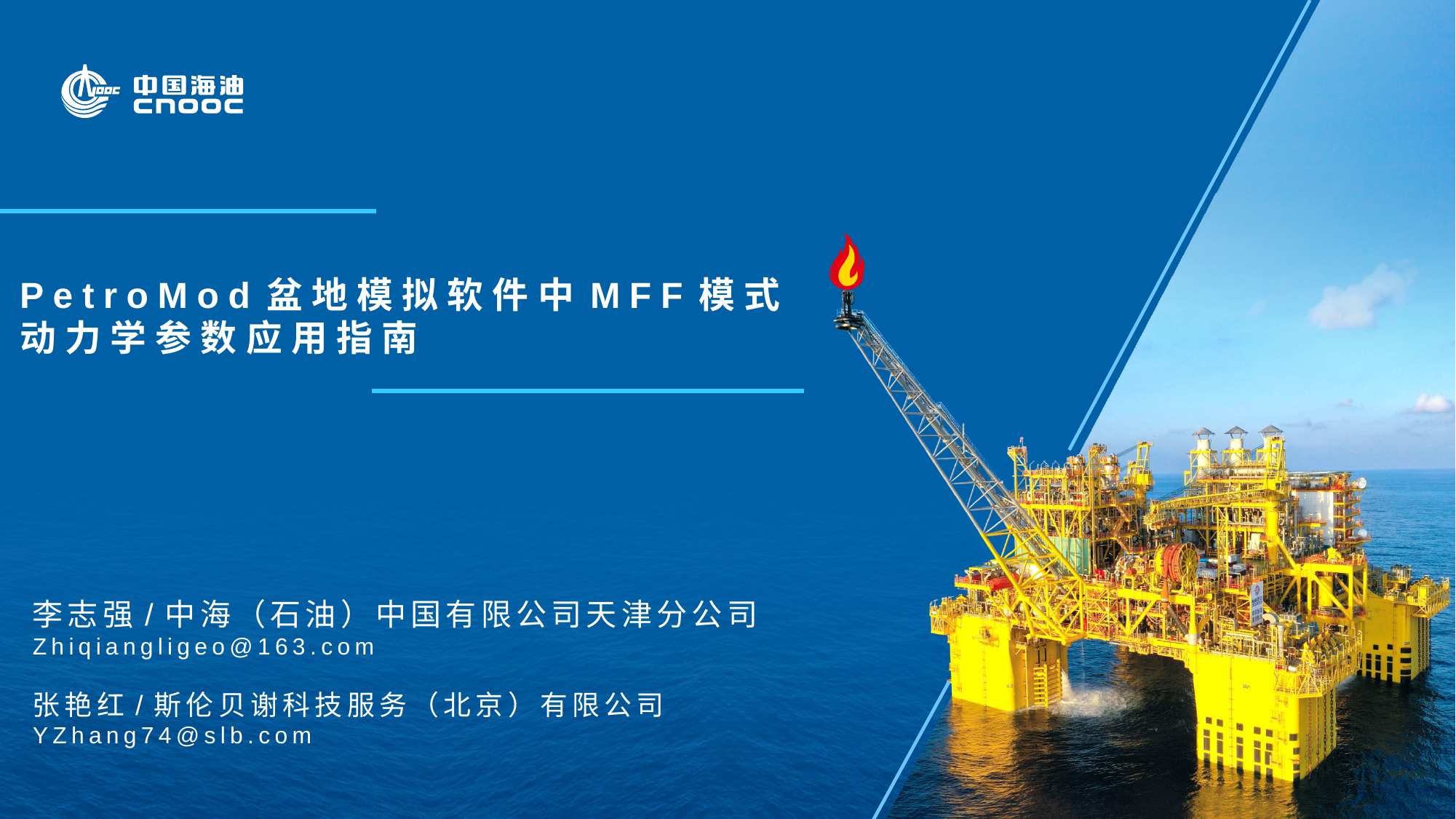

# PetroMod盆地模拟软件中MFF模式动力学参数应用指南
李志强/中海（石油）中国有限公司天津分公司
Zhiqiangligeo@163.com

张艳红/斯伦贝谢科技服务（北京）有限公司
YZhang74@slb.com